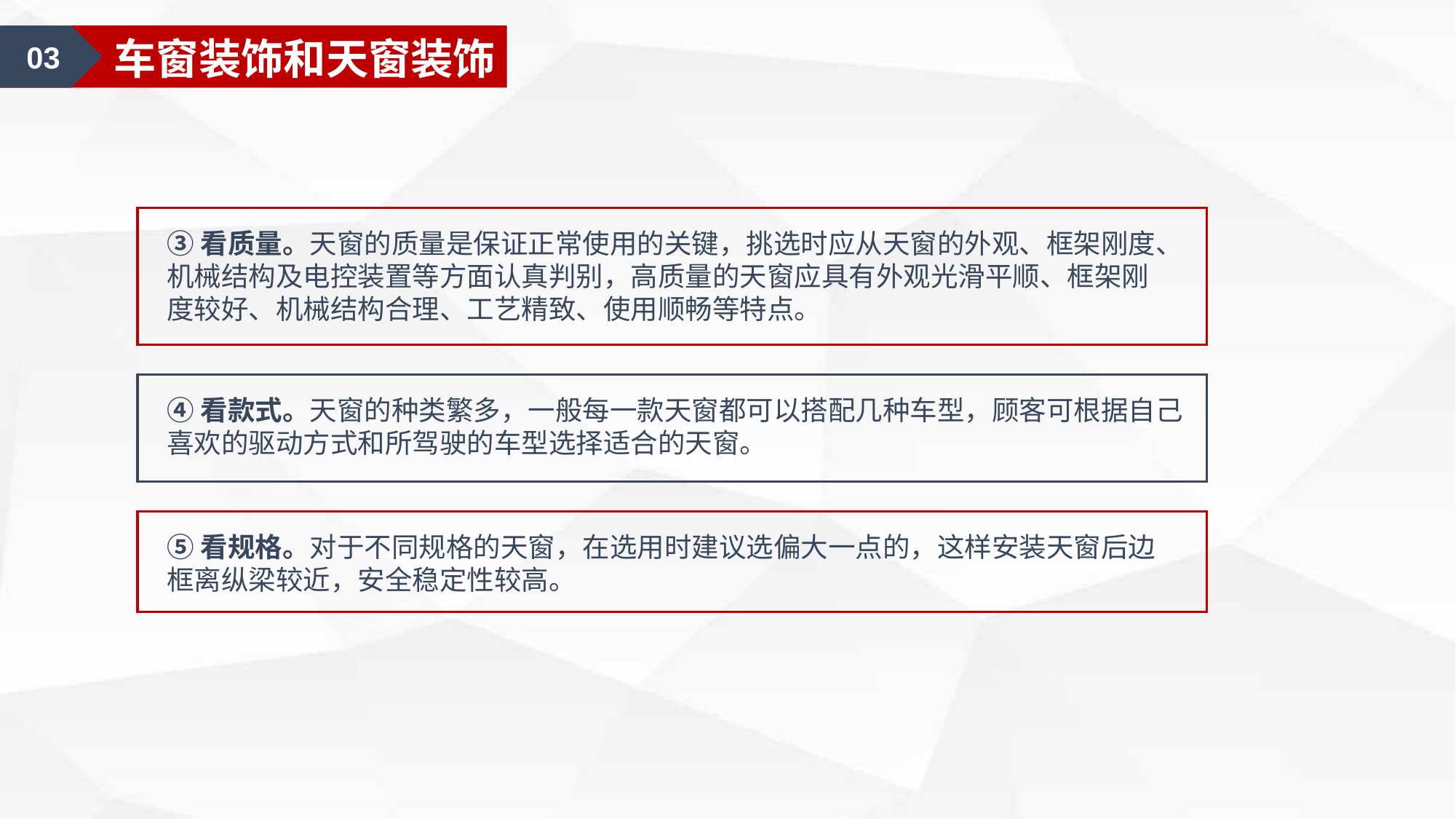

01
汽车美容认知

03
车窗装饰和天窗装饰

③看质量。天窗的质量是保证正常使用的关键，挑选时应从天窗的外观、框架刚度、机械结构及电控装置等方面认真判别，高质量的天窗应具有外观光滑平顺、框架刚度较好、机械结构合理、工艺精致、使用顺畅等特点。

④看款式。天窗的种类繁多，一般每一款天窗都可以搭配几种车型，顾客可根据自己喜欢的驱动方式和所驾驶的车型选择适合的天窗。

⑤看规格。对于不同规格的天窗，在选用时建议选偏大一点的，这样安装天窗后边框离纵梁较近，安全稳定性较高。